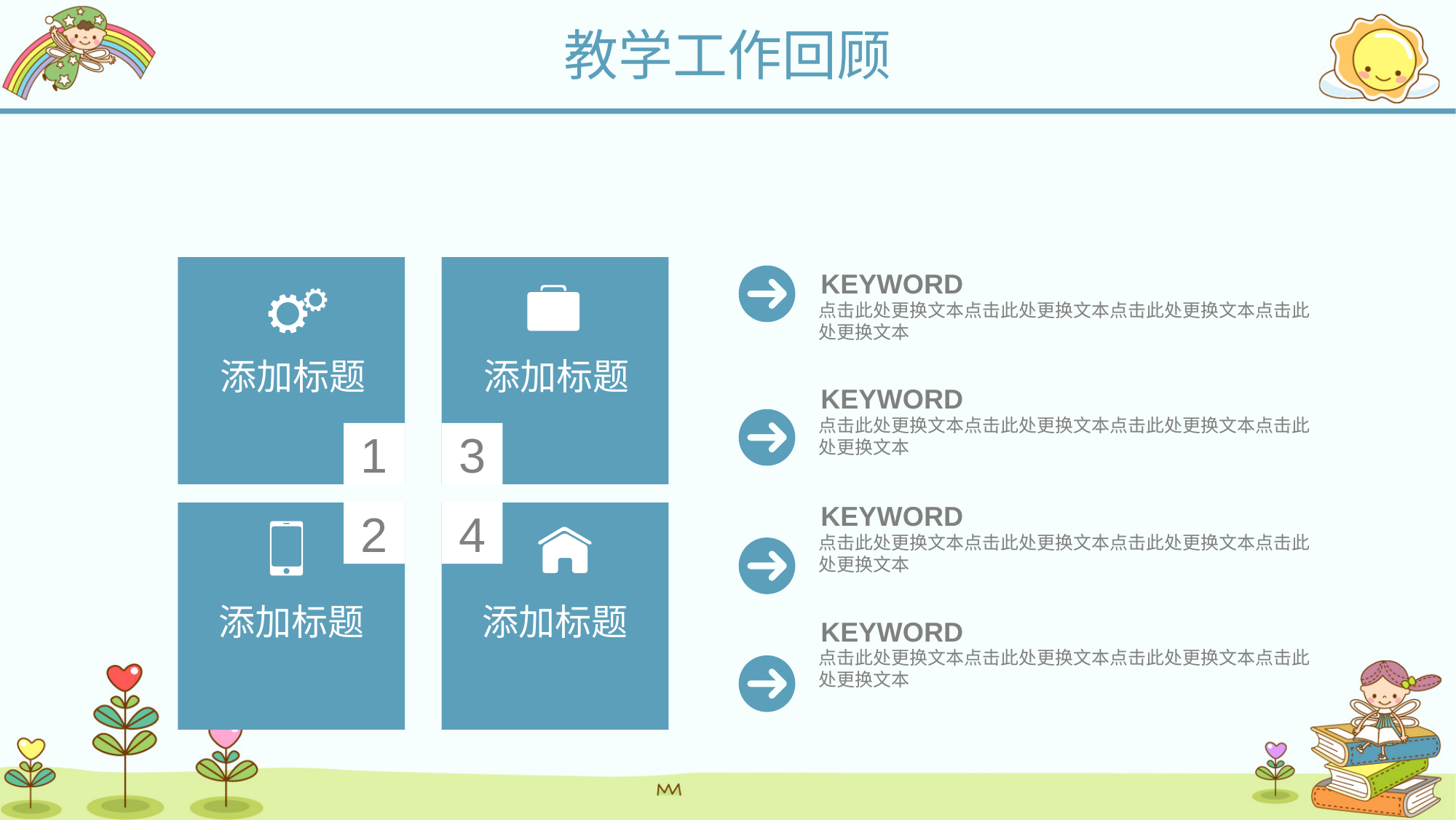

教学工作回顾

1
添加标题

3
添加标题

2
添加标题

4
添加标题

KEYWORD

点击此处更换文本点击此处更换文本点击此处更换文本点击此处更换文本
KEYWORD
点击此处更换文本点击此处更换文本点击此处更换文本点击此处更换文本

KEYWORD
点击此处更换文本点击此处更换文本点击此处更换文本点击此处更换文本

KEYWORD
点击此处更换文本点击此处更换文本点击此处更换文本点击此处更换文本